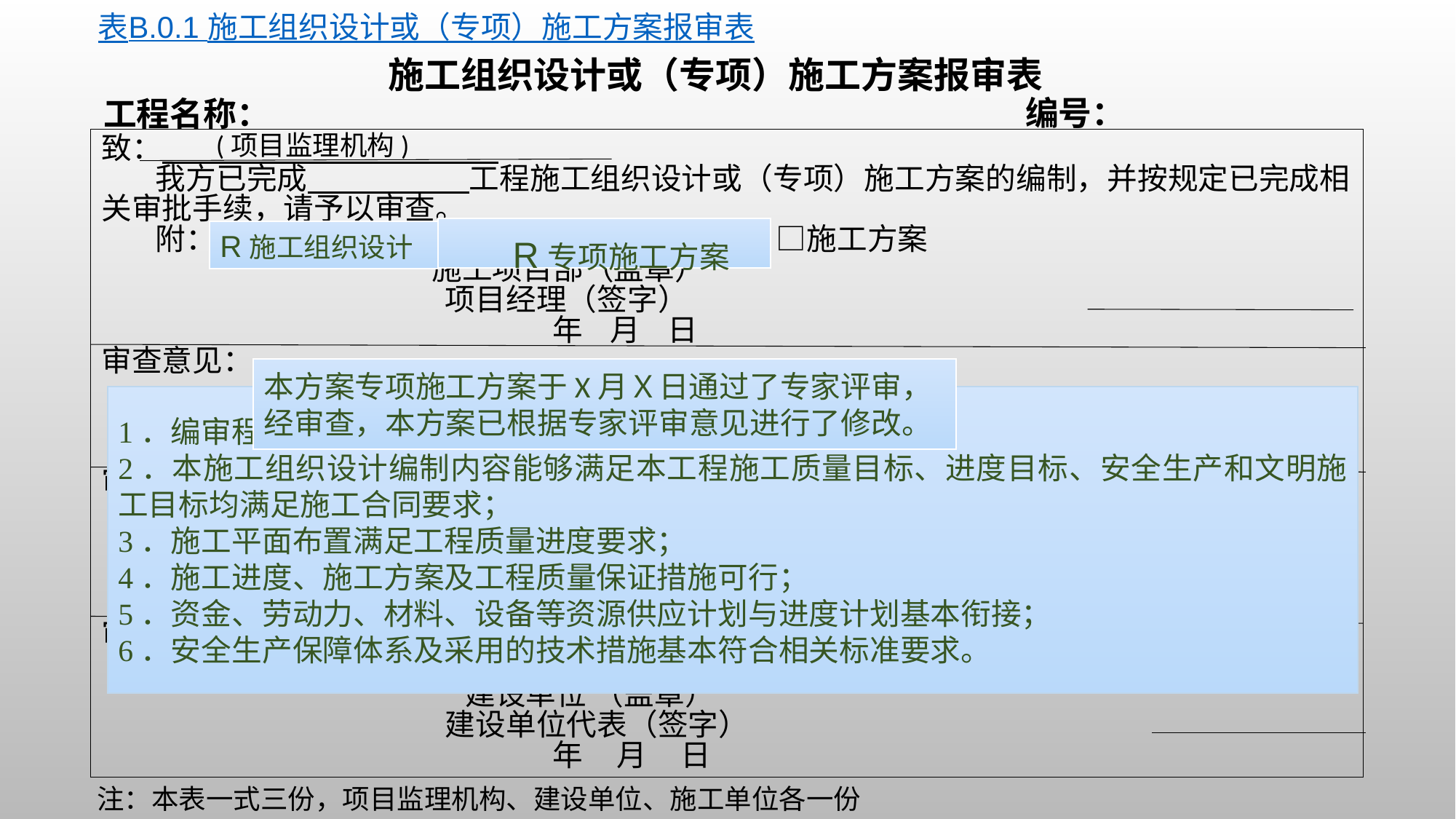

表B.0.1 施工组织设计或（专项）施工方案报审表

施工组织设计或（专项）施工方案报审表
编号：
工程名称：
(项目监理机构)
致：
       我方已完成                        工程施工组织设计或（专项）施工方案的编制，并按规定已完成相关审批手续，请予以审查。
       附：□施工组织设计         □专项施工方案           □施工方案
                                                施工项目部（盖章）
                                                  项目经理（签字）
                                                                  年    月    日
审查意见：

                                                                                                     专业监理工程师 （签字）
                                                                  年    月    日
审核意见：

                                                                                                            项目监理机构 （盖章）
                                                                                       总监理工程师（签字盖执业印章）
                                  年     月     日
审批意见:

                                                     建设单位 （盖章）
                                                  建设单位代表（签字）
                                                                  年     月     日
R专项施工方案
R施工组织设计
本方案专项施工方案于X月Ｘ日通过了专家评审，经审查，本方案已根据专家评审意见进行了修改。
1．编审程序符合相关规定；
2．本施工组织设计编制内容能够满足本工程施工质量目标、进度目标、安全生产和文明施工目标均满足施工合同要求；
3．施工平面布置满足工程质量进度要求；
4．施工进度、施工方案及工程质量保证措施可行；
5．资金、劳动力、材料、设备等资源供应计划与进度计划基本衔接；
6．安全生产保障体系及采用的技术措施基本符合相关标准要求。
注：本表一式三份，项目监理机构、建设单位、施工单位各一份